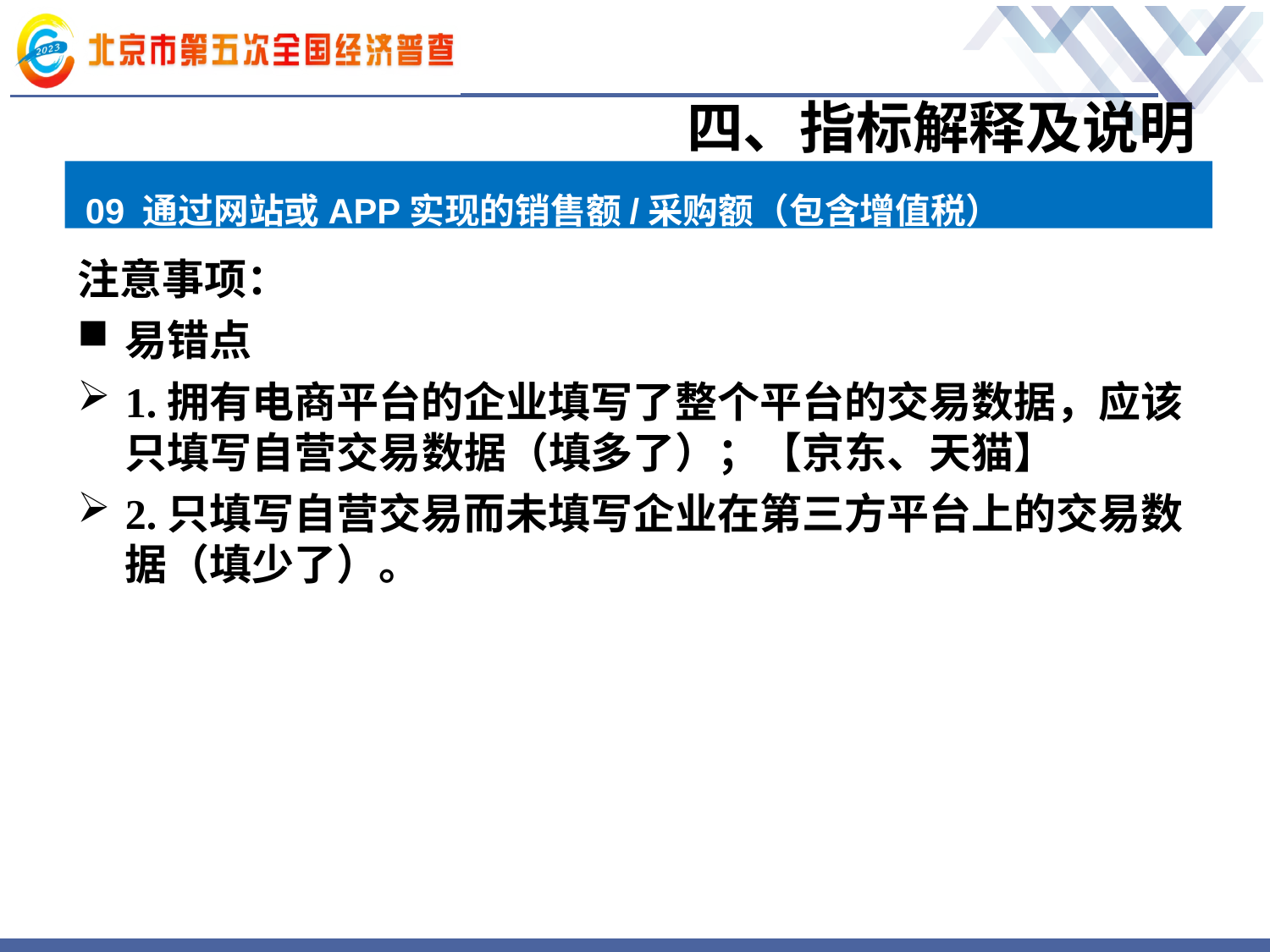

# 四、指标解释及说明
09 通过网站或APP实现的销售额/采购额（包含增值税）
注意事项：
易错点
1.拥有电商平台的企业填写了整个平台的交易数据，应该只填写自营交易数据（填多了）；【京东、天猫】
2.只填写自营交易而未填写企业在第三方平台上的交易数据（填少了）。